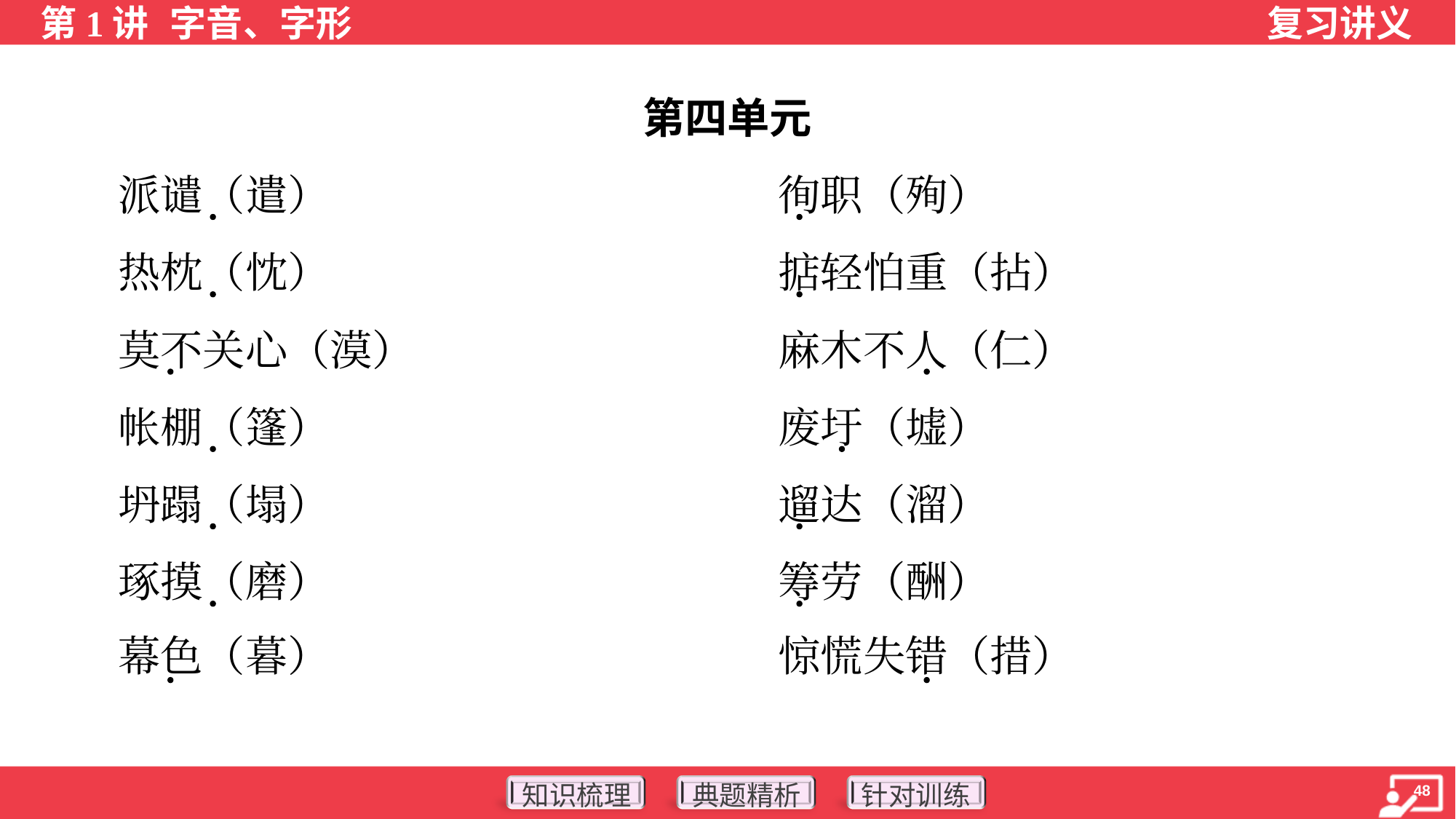

第四单元
    派谴（遣）	徇职（殉）
    热枕（忱）	掂轻怕重（拈）
    莫不关心（漠）	麻木不人（仁）
    帐棚（篷）	废圩（墟）
    坍蹋（塌）	遛达（溜）
    琢摸（磨）	筹劳（酬）
    幕色（暮）	惊慌失错（措）